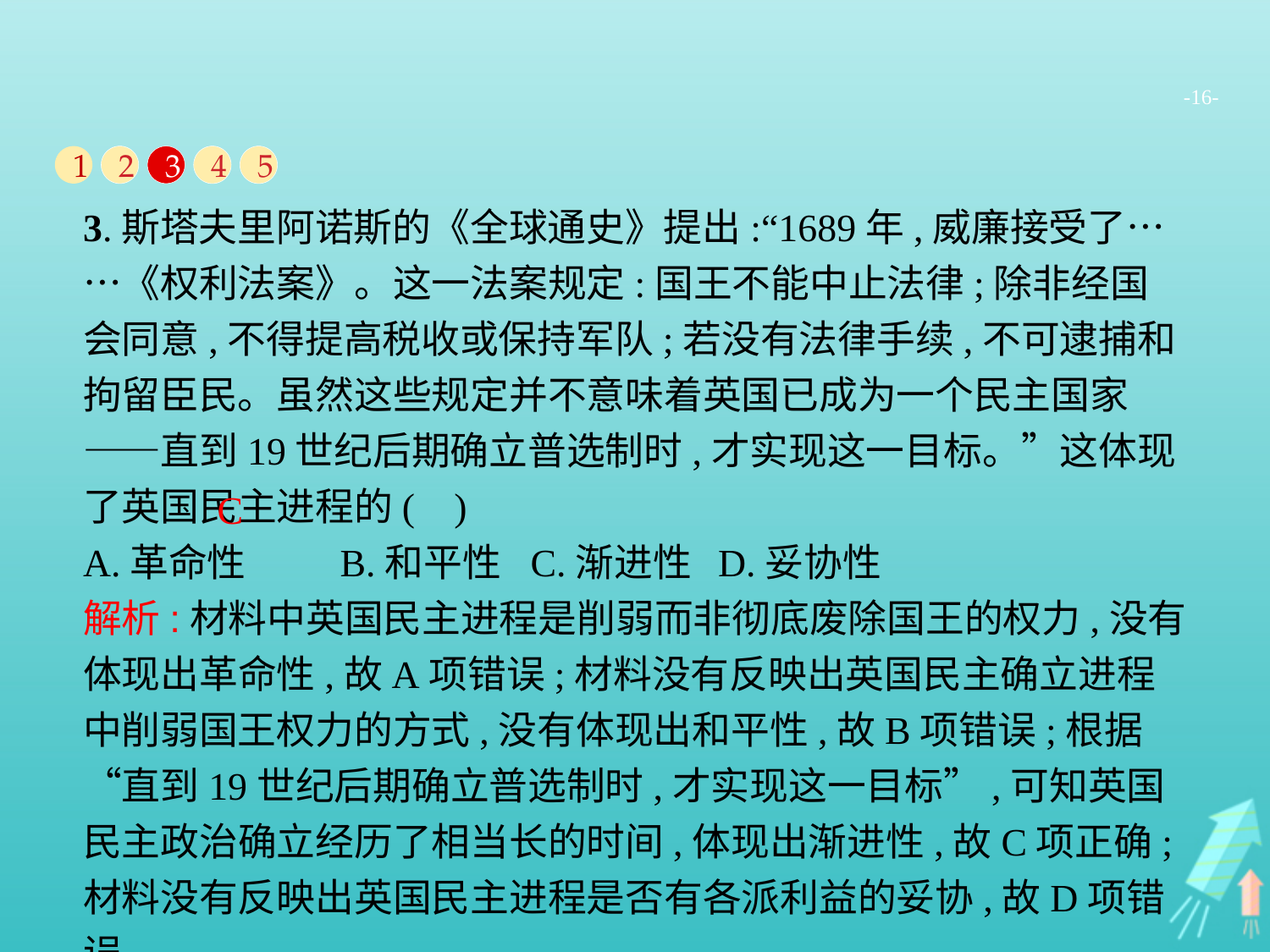

-16-
1
2
3
4
5
3.斯塔夫里阿诺斯的《全球通史》提出:“1689年,威廉接受了……《权利法案》。这一法案规定:国王不能中止法律;除非经国会同意,不得提高税收或保持军队;若没有法律手续,不可逮捕和拘留臣民。虽然这些规定并不意味着英国已成为一个民主国家——直到19世纪后期确立普选制时,才实现这一目标。”这体现了英国民主进程的(    )
A.革命性	B.和平性	C.渐进性	D.妥协性
C
解析:材料中英国民主进程是削弱而非彻底废除国王的权力,没有体现出革命性,故A项错误;材料没有反映出英国民主确立进程中削弱国王权力的方式,没有体现出和平性,故B项错误;根据“直到19世纪后期确立普选制时,才实现这一目标”,可知英国民主政治确立经历了相当长的时间,体现出渐进性,故C项正确;材料没有反映出英国民主进程是否有各派利益的妥协,故D项错误。